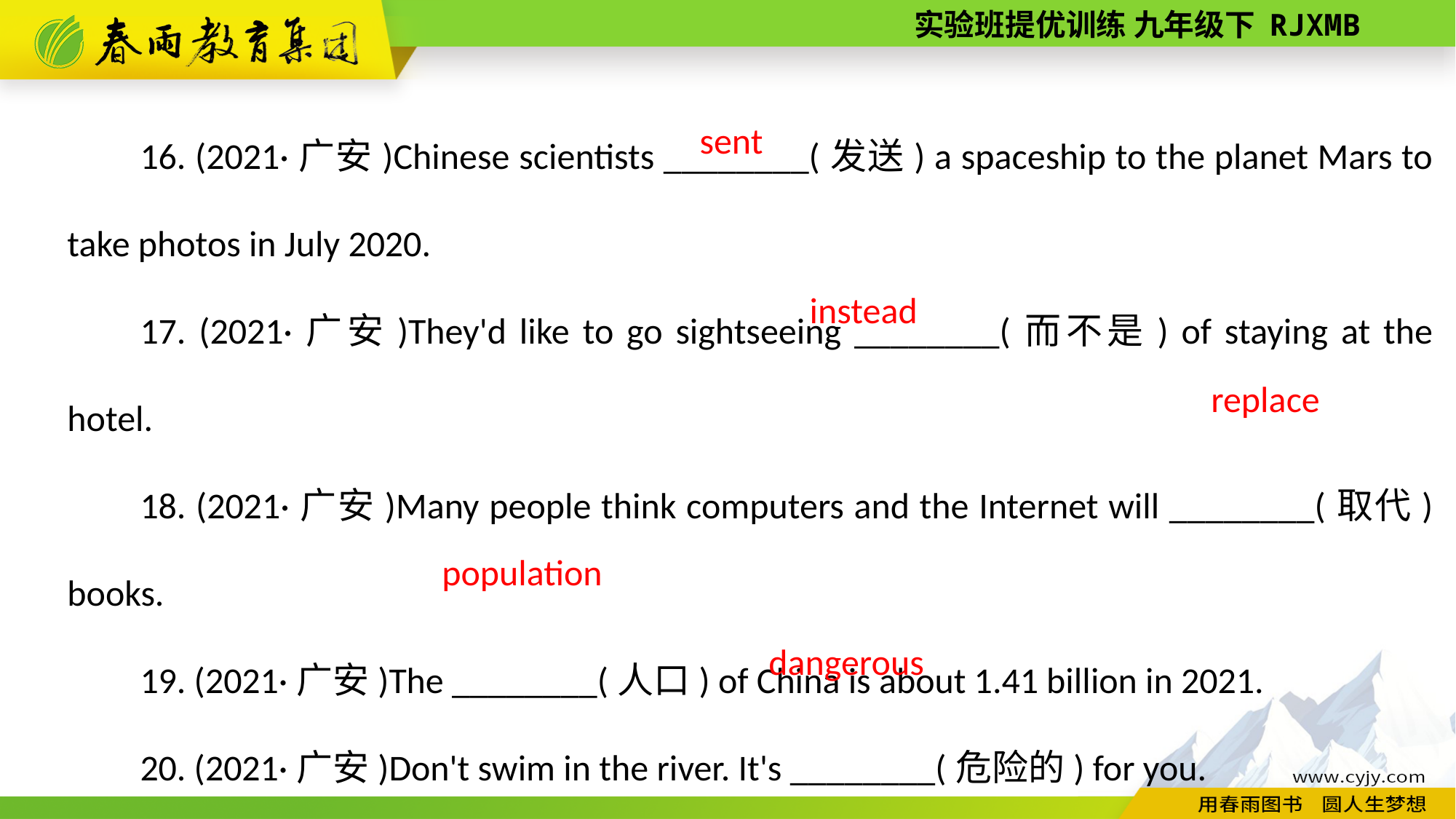

16. (2021·广安)Chinese scientists ________(发送) a spaceship to the planet Mars to take photos in July 2020.
17. (2021·广安)They'd like to go sightseeing ________(而不是) of staying at the hotel.
18. (2021·广安)Many people think computers and the Internet will ________(取代) books.
19. (2021·广安)The ________(人口) of China is about 1.41 billion in 2021.
20. (2021·广安)Don't swim in the river. It's ________(危险的) for you.
sent
instead
replace
population
dangerous